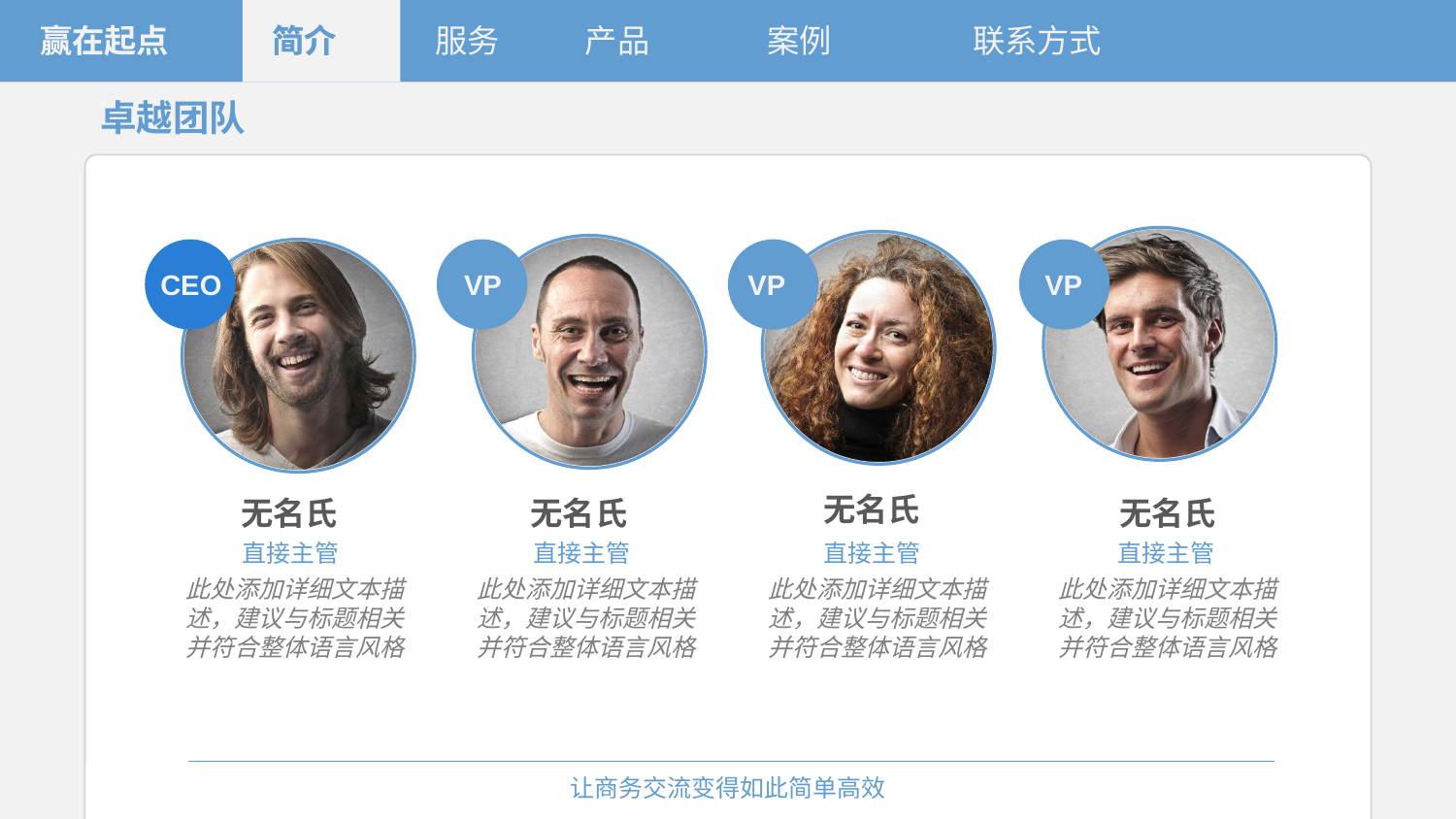

赢在起点
简介
简介
服务
产品
案例
联系方式

卓越团队

CEO

VP

VP

VP
无名氏
无名氏
无名氏
无名氏
直接主管
直接主管
直接主管
直接主管
此处添加详细文本描述，建议与标题相关并符合整体语言风格
此处添加详细文本描述，建议与标题相关并符合整体语言风格
此处添加详细文本描述，建议与标题相关并符合整体语言风格
此处添加详细文本描述，建议与标题相关并符合整体语言风格
让商务交流变得如此简单高效